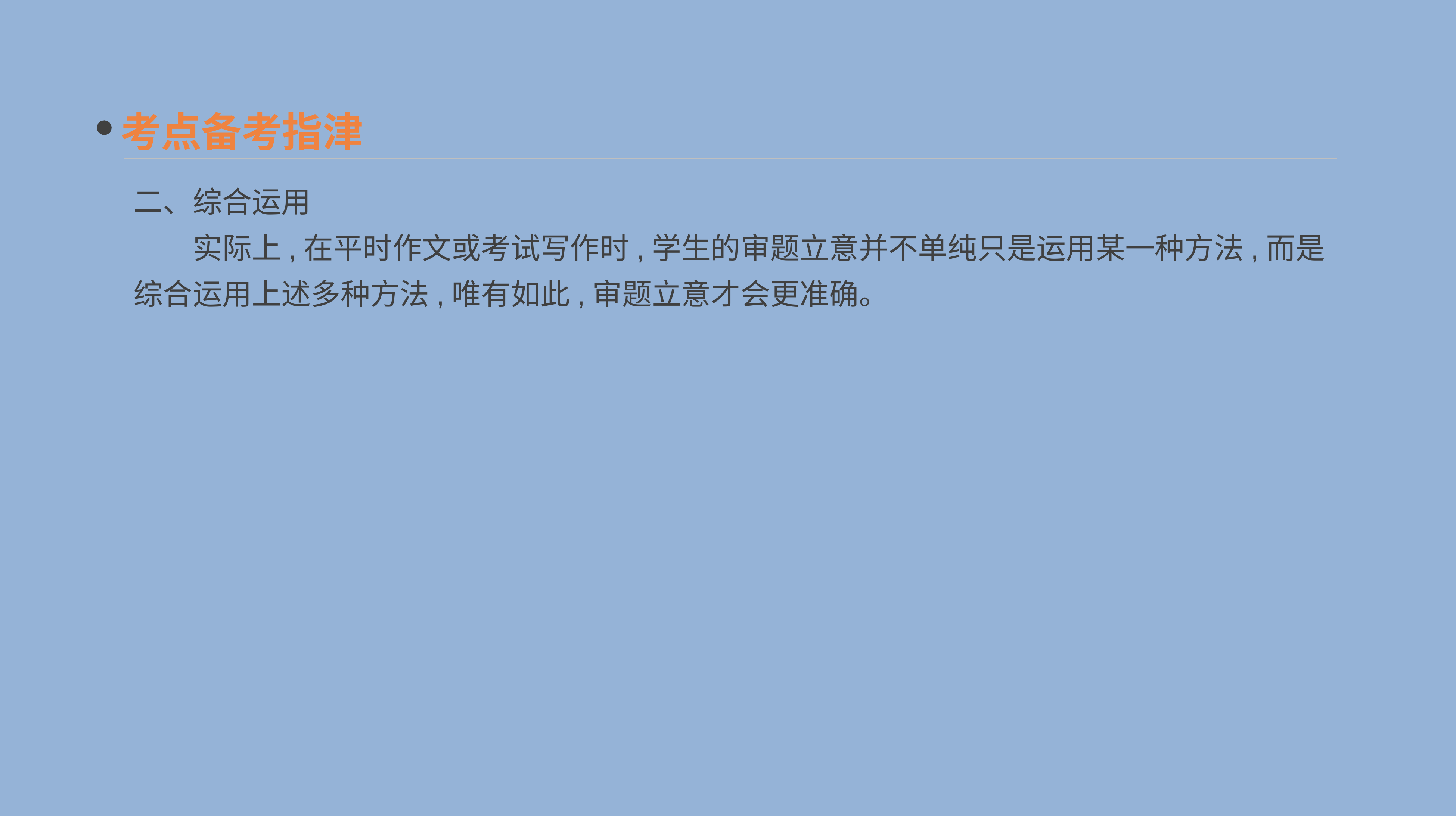

考点备考指津

二、综合运用
　　实际上,在平时作文或考试写作时,学生的审题立意并不单纯只是运用某一种方法,而是综合运用上述多种方法,唯有如此,审题立意才会更准确。